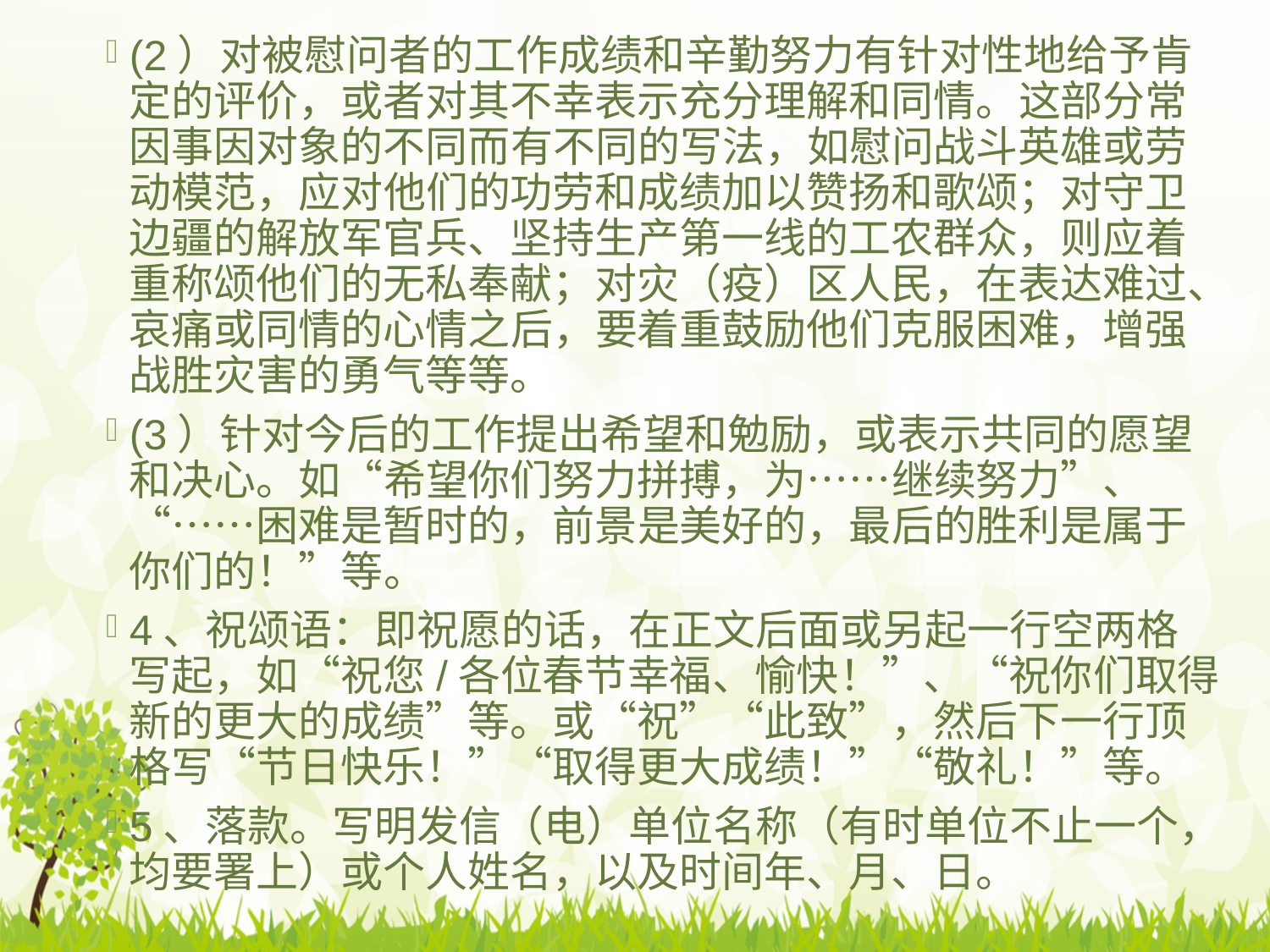

(2）对被慰问者的工作成绩和辛勤努力有针对性地给予肯定的评价，或者对其不幸表示充分理解和同情。这部分常因事因对象的不同而有不同的写法，如慰问战斗英雄或劳动模范，应对他们的功劳和成绩加以赞扬和歌颂；对守卫边疆的解放军官兵、坚持生产第一线的工农群众，则应着重称颂他们的无私奉献；对灾（疫）区人民，在表达难过、哀痛或同情的心情之后，要着重鼓励他们克服困难，增强战胜灾害的勇气等等。
(3）针对今后的工作提出希望和勉励，或表示共同的愿望和决心。如“希望你们努力拼搏，为……继续努力”、“……困难是暂时的，前景是美好的，最后的胜利是属于你们的！”等。
4、祝颂语：即祝愿的话，在正文后面或另起一行空两格写起，如“祝您/各位春节幸福、愉快！”、“祝你们取得新的更大的成绩”等。或“祝”“此致”，然后下一行顶格写“节日快乐！”“取得更大成绩！”“敬礼！”等。
5、落款。写明发信（电）单位名称（有时单位不止一个，均要署上）或个人姓名，以及时间年、月、日。